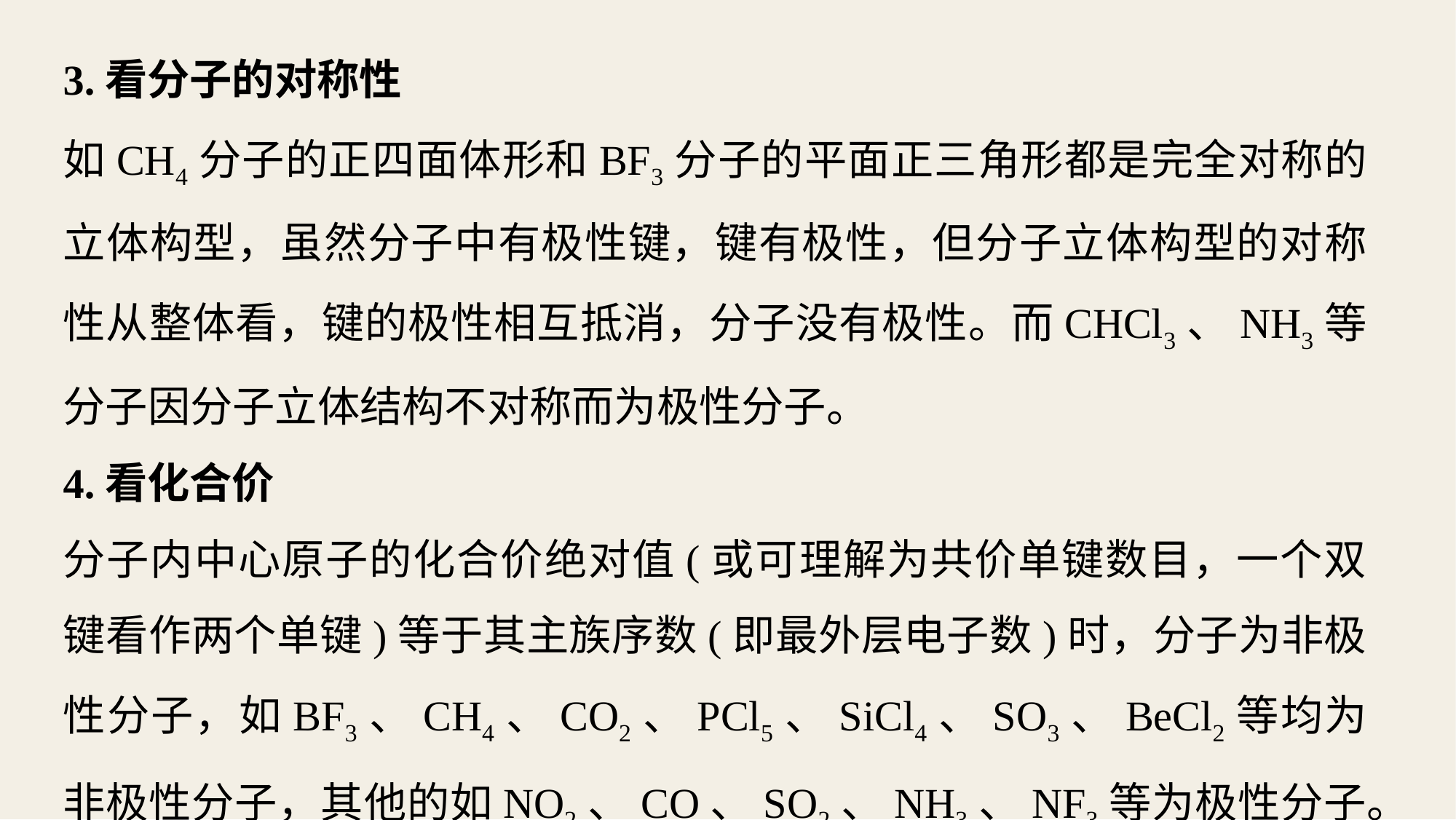

3.看分子的对称性
如CH4分子的正四面体形和BF3分子的平面正三角形都是完全对称的立体构型，虽然分子中有极性键，键有极性，但分子立体构型的对称性从整体看，键的极性相互抵消，分子没有极性。而CHCl3、NH3等分子因分子立体结构不对称而为极性分子。
4.看化合价
分子内中心原子的化合价绝对值(或可理解为共价单键数目，一个双键看作两个单键)等于其主族序数(即最外层电子数)时，分子为非极性分子，如BF3、CH4、CO2、PCl5、SiCl4、SO3、BeCl2等均为非极性分子，其他的如NO2、CO、SO2、NH3、NF3等为极性分子。